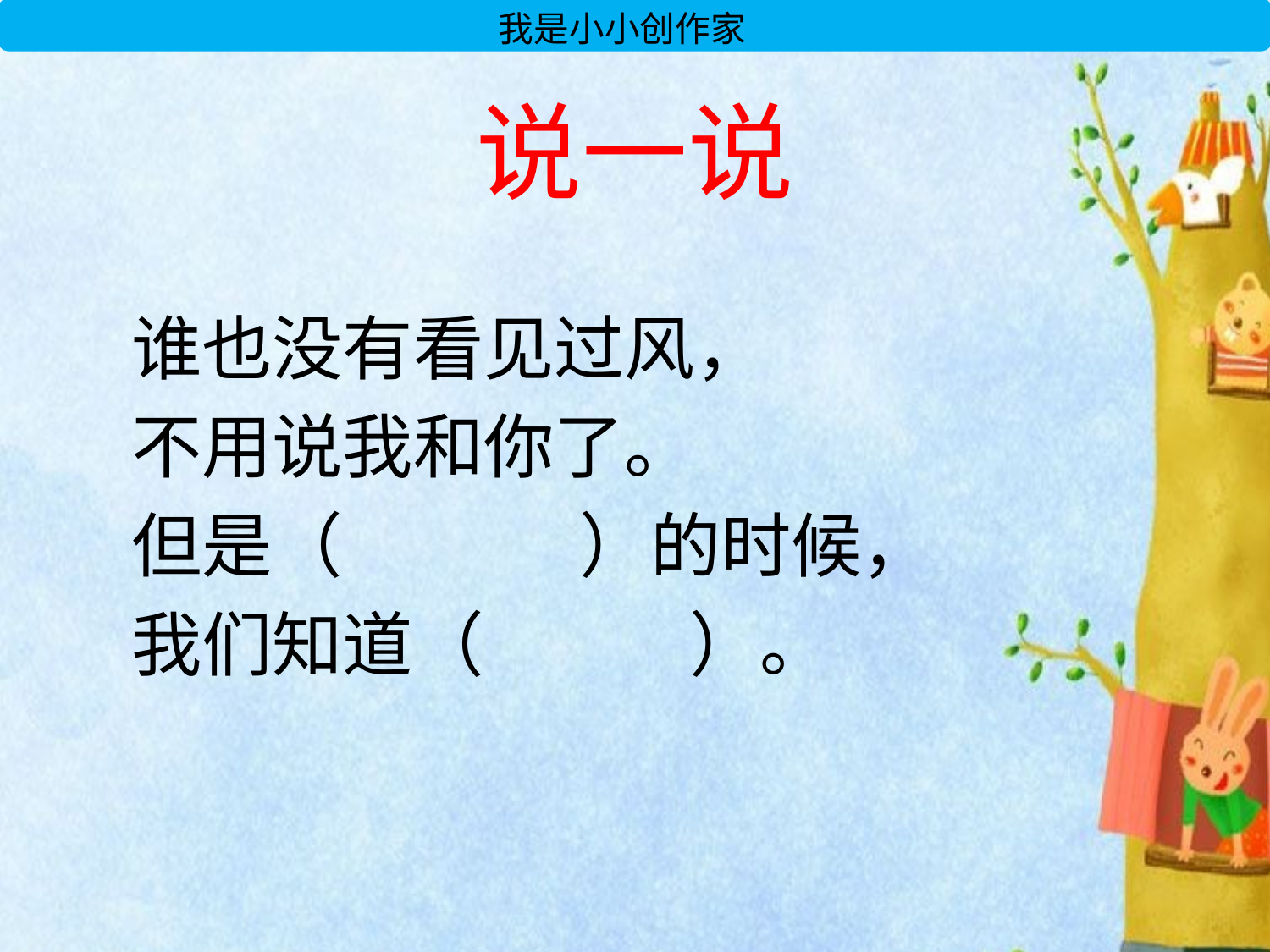

我是小小创作家
# 说一说
谁也没有看见过风，
不用说我和你了。
但是（               ）的时候，
我们知道（             ）。